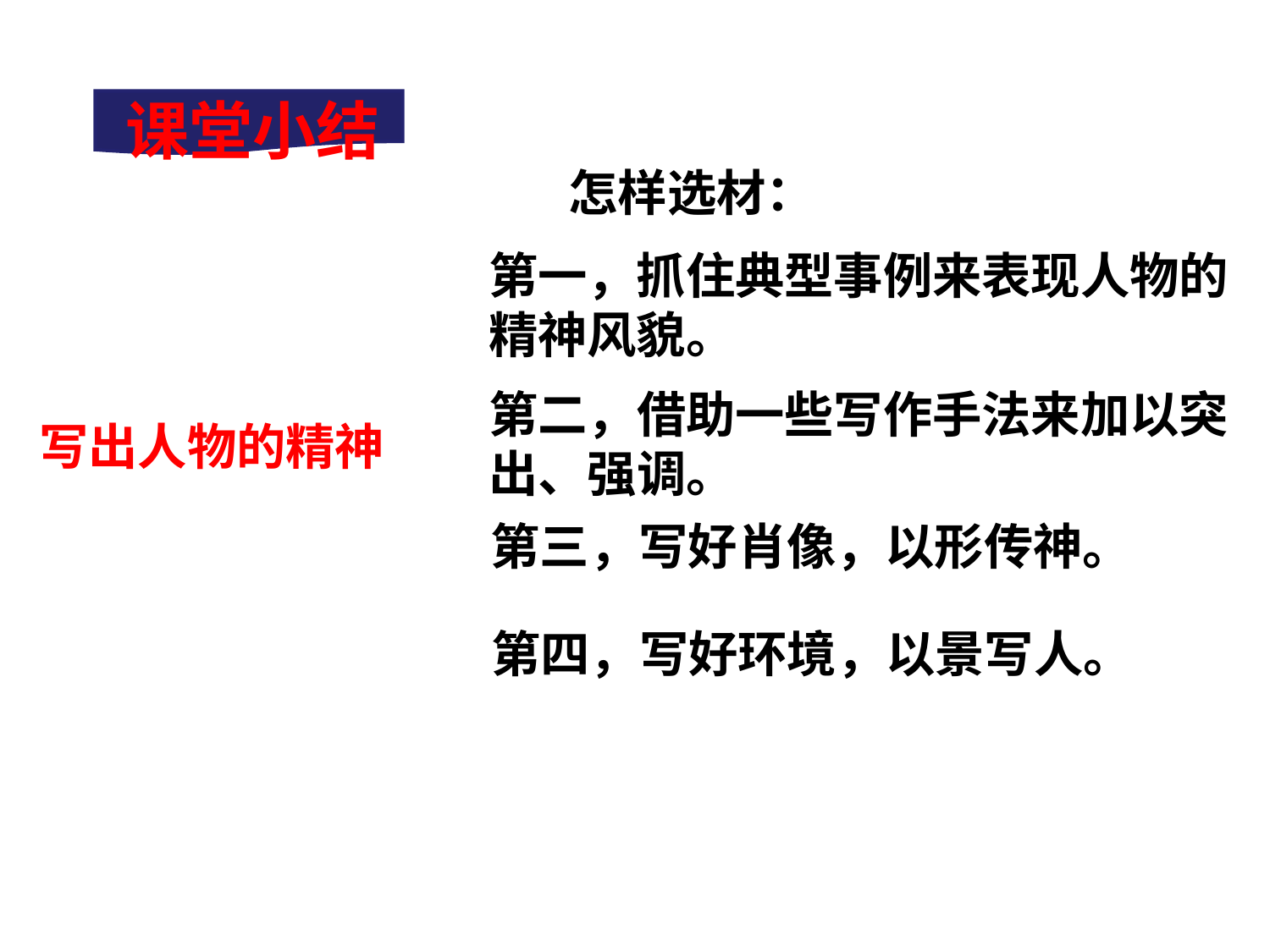

课堂小结

怎样选材：
第一，抓住典型事例来表现人物的精神风貌。
第二，借助一些写作手法来加以突出、强调。
写出人物的精神
第三，写好肖像，以形传神。
第四，写好环境，以景写人。